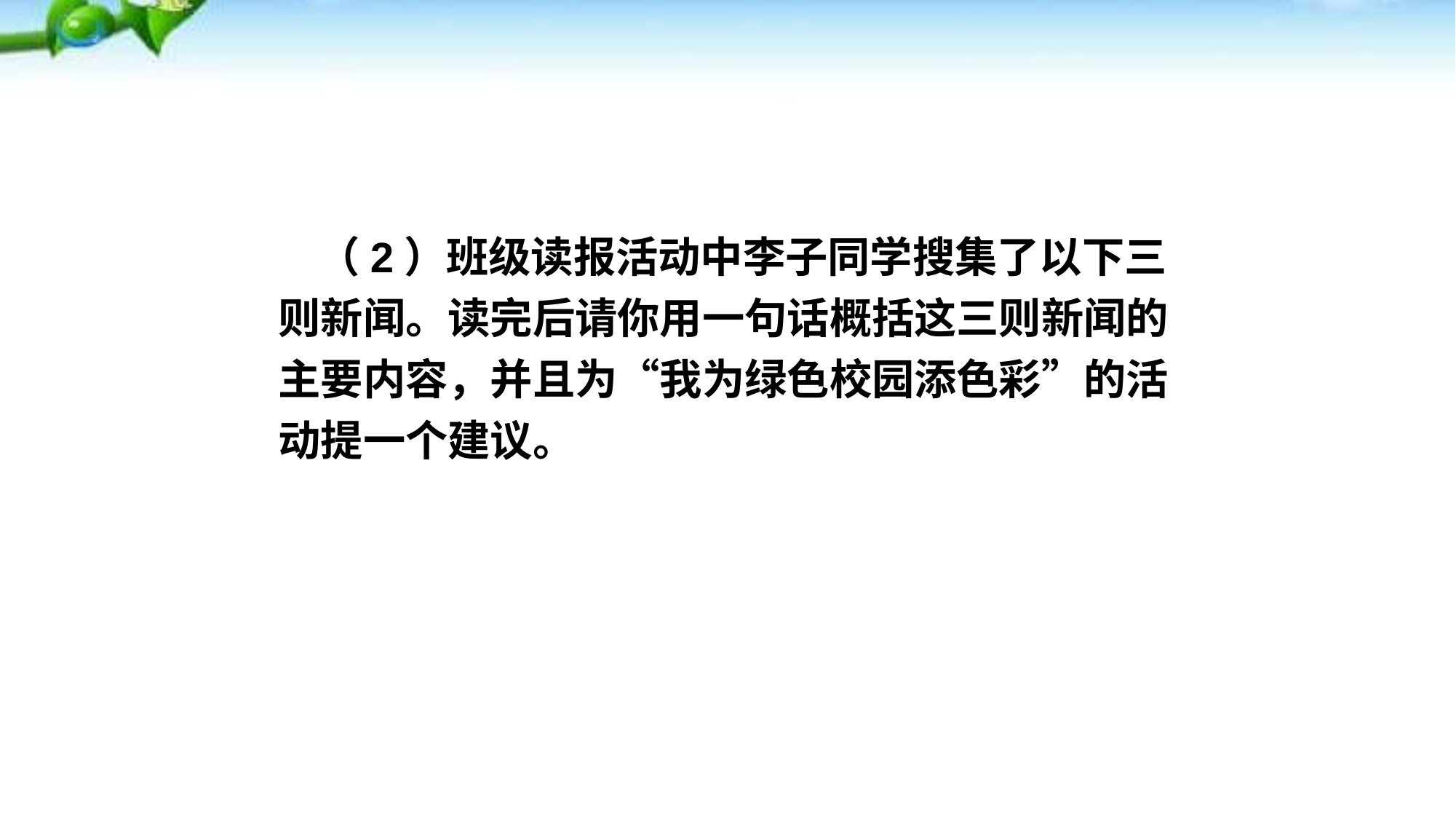

（2）班级读报活动中李子同学搜集了以下三则新闻。读完后请你用一句话概括这三则新闻的主要内容，并且为“我为绿色校园添色彩”的活动提一个建议。